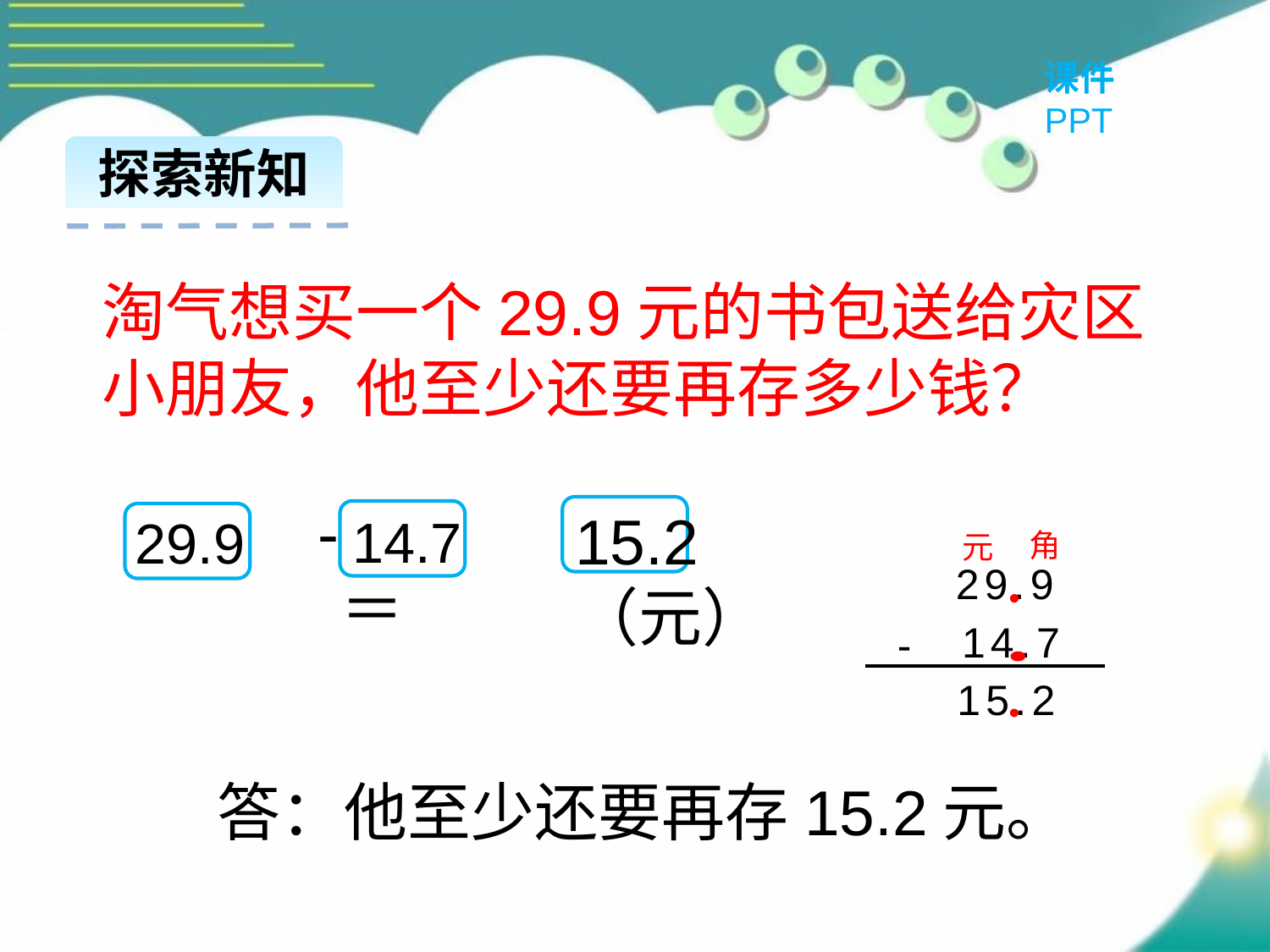

课件PPT
探索新知

淘气想买一个29.9元的书包送给灾区小朋友，他至少还要再存多少钱？
      -            ＝
15.2（元）

14.7
29.9

角
元
29.9

14.7
-
绿色圃中小学教育网http://www.lspjy.com

15.2

答：他至少还要再存15.2元。